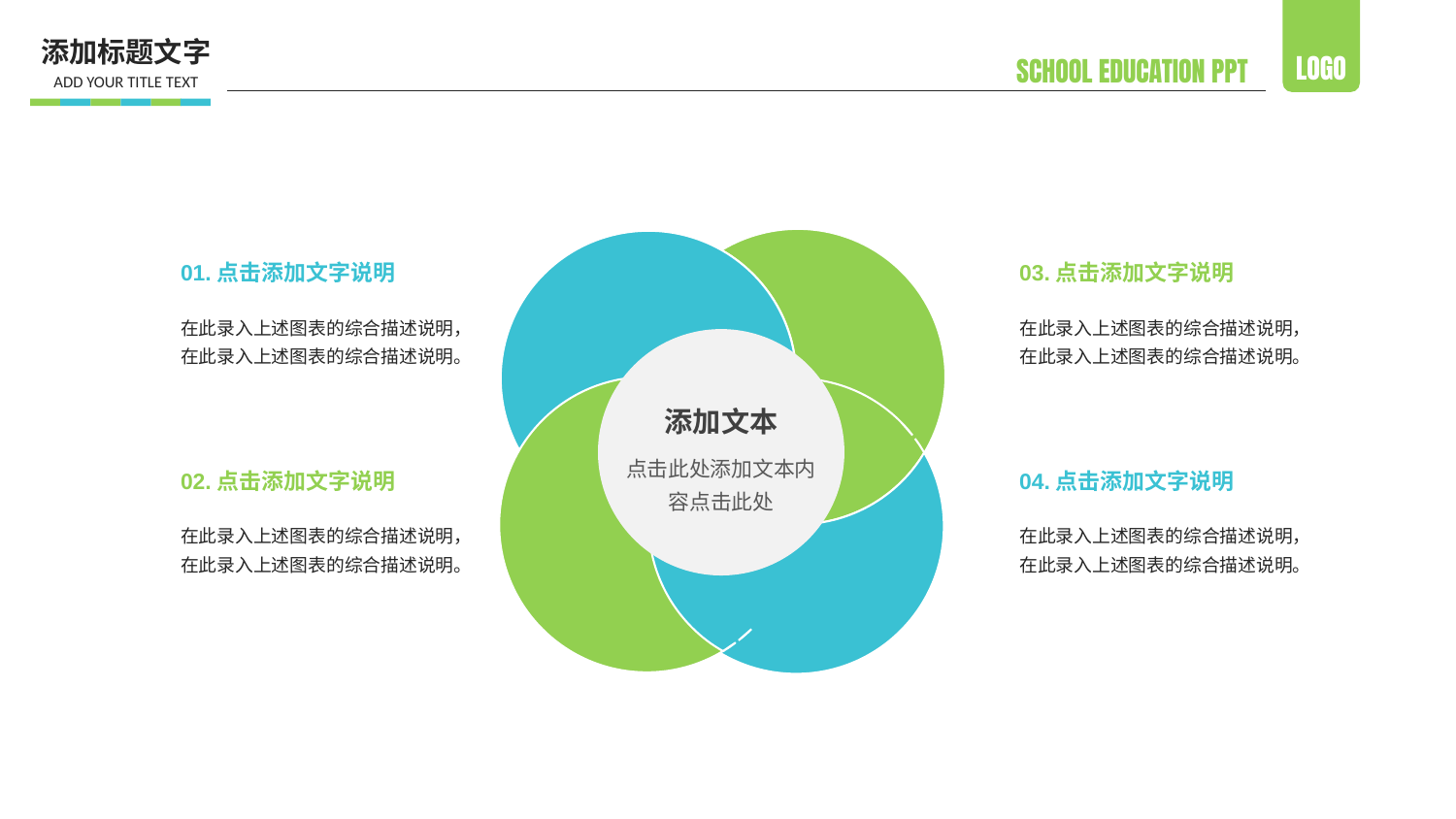

添加标题文字
ADD YOUR TITLE TEXT

01.点击添加文字说明
03.点击添加文字说明
在此录入上述图表的综合描述说明，在此录入上述图表的综合描述说明。
在此录入上述图表的综合描述说明，在此录入上述图表的综合描述说明。

添加文本
点击此处添加文本内容点击此处
02.点击添加文字说明
04.点击添加文字说明
在此录入上述图表的综合描述说明，在此录入上述图表的综合描述说明。
在此录入上述图表的综合描述说明，在此录入上述图表的综合描述说明。